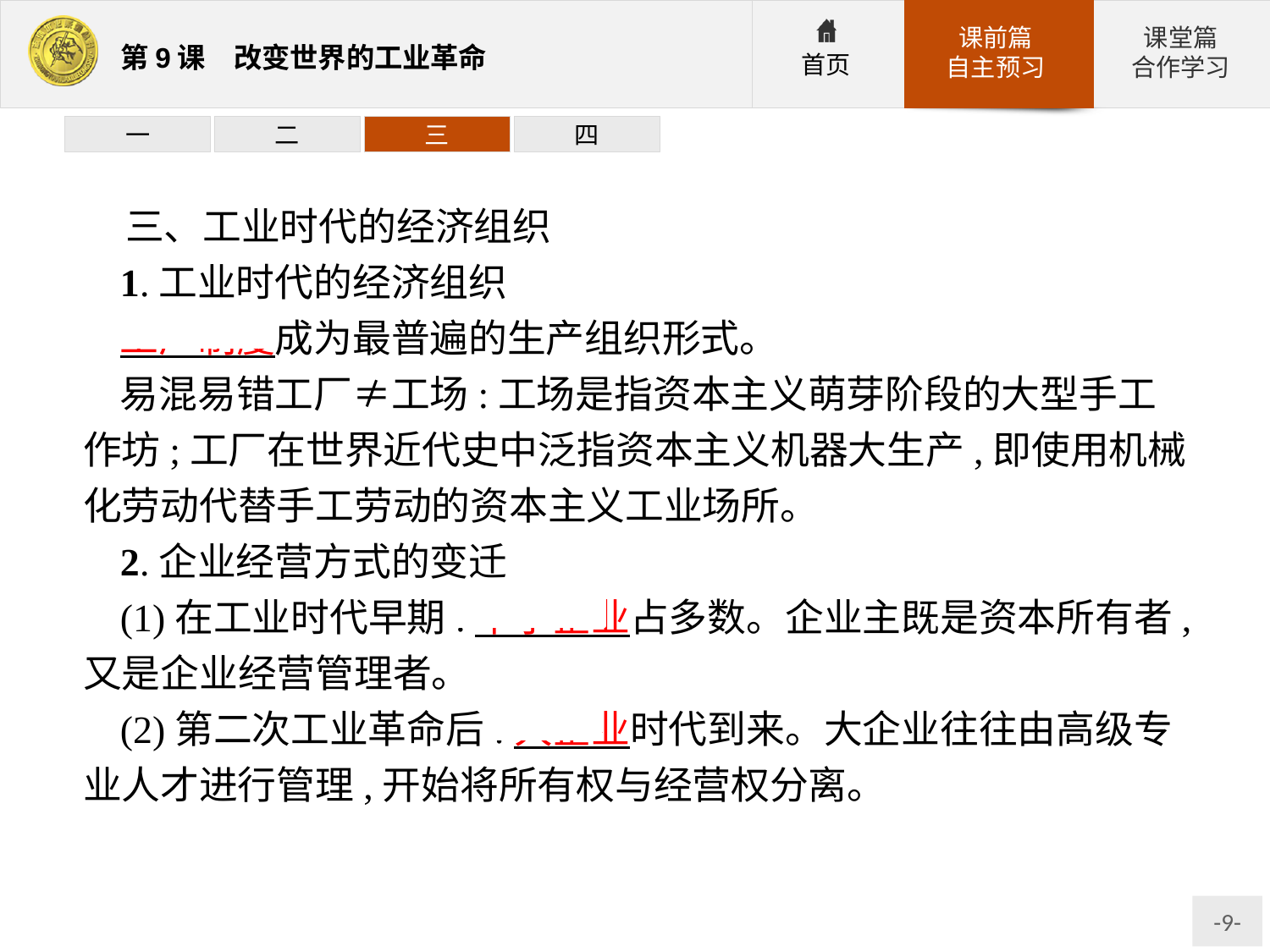

一
二
三
四
三、工业时代的经济组织
1.工业时代的经济组织
工厂制度成为最普遍的生产组织形式。
易混易错工厂≠工场:工场是指资本主义萌芽阶段的大型手工作坊;工厂在世界近代史中泛指资本主义机器大生产,即使用机械化劳动代替手工劳动的资本主义工业场所。
2.企业经营方式的变迁
(1)在工业时代早期:中小企业占多数。企业主既是资本所有者,又是企业经营管理者。
(2)第二次工业革命后:大企业时代到来。大企业往往由高级专业人才进行管理,开始将所有权与经营权分离。